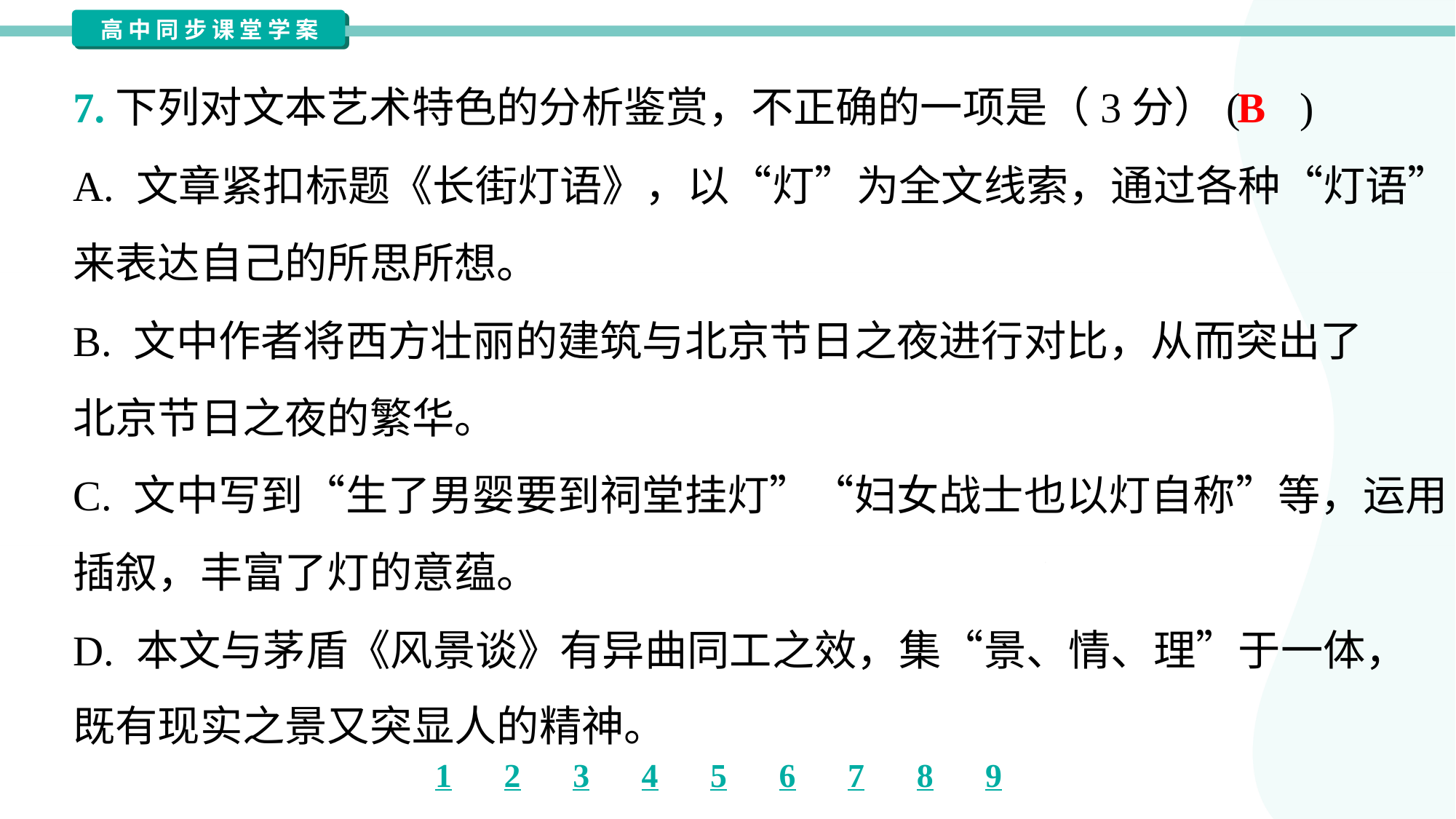

B
7.下列对文本艺术特色的分析鉴赏，不正确的一项是（3分）(     )
A. 文章紧扣标题《长街灯语》，以“灯”为全文线索，通过各种“灯语”
来表达自己的所思所想。
B. 文中作者将西方壮丽的建筑与北京节日之夜进行对比，从而突出了
北京节日之夜的繁华。
C. 文中写到“生了男婴要到祠堂挂灯”“妇女战士也以灯自称”等，运用
插叙，丰富了灯的意蕴。
D. 本文与茅盾《风景谈》有异曲同工之效，集“景、情、理”于一体，
既有现实之景又突显人的精神。